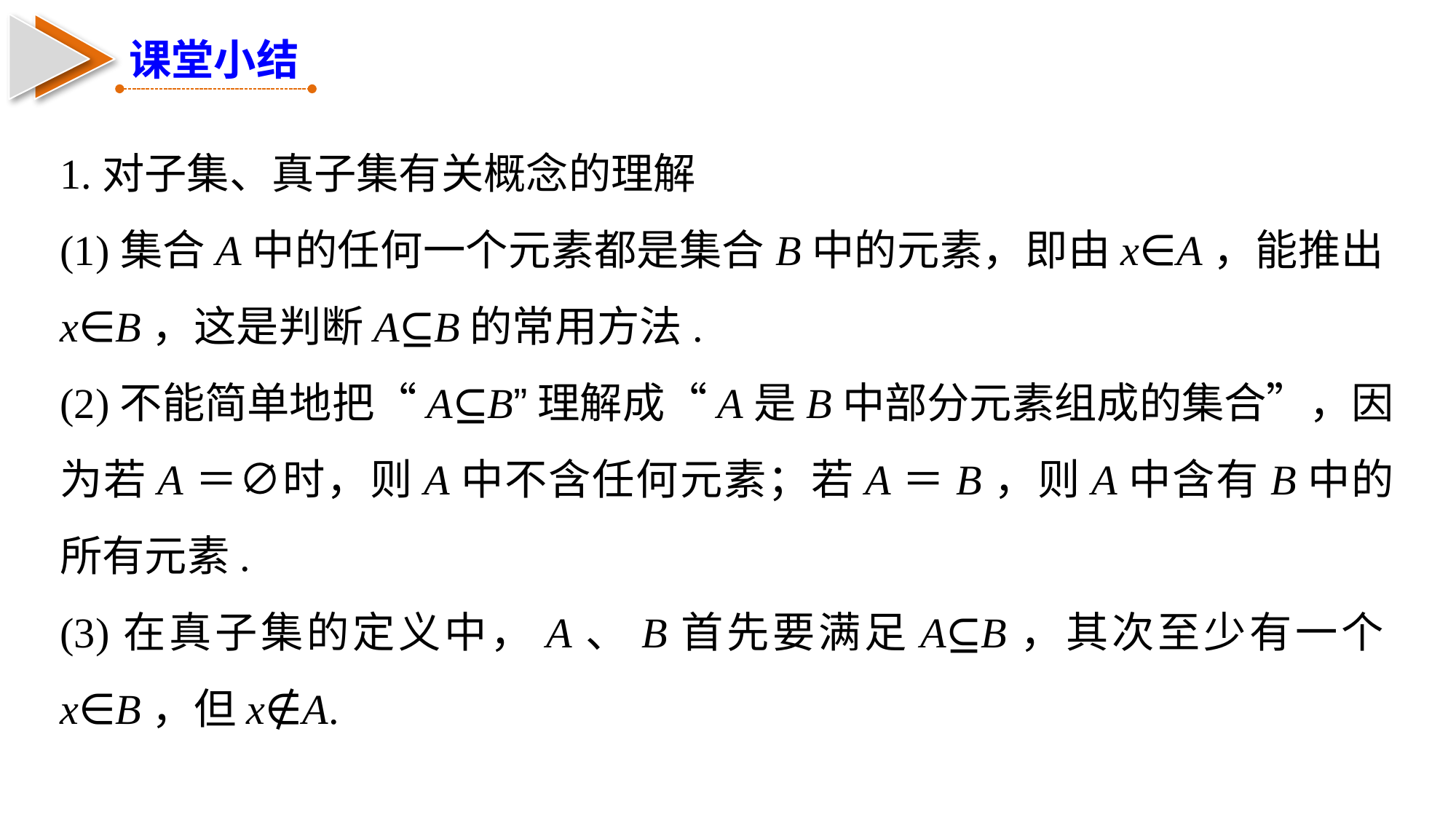

课堂小结
1.对子集、真子集有关概念的理解
(1)集合A中的任何一个元素都是集合B中的元素，即由x∈A，能推出x∈B，这是判断A⊆B的常用方法.
(2)不能简单地把“A⊆B”理解成“A是B中部分元素组成的集合”，因为若A＝∅时，则A中不含任何元素；若A＝B，则A中含有B中的所有元素.
(3)在真子集的定义中，A、B首先要满足A⊆B，其次至少有一个x∈B，但x∉A.